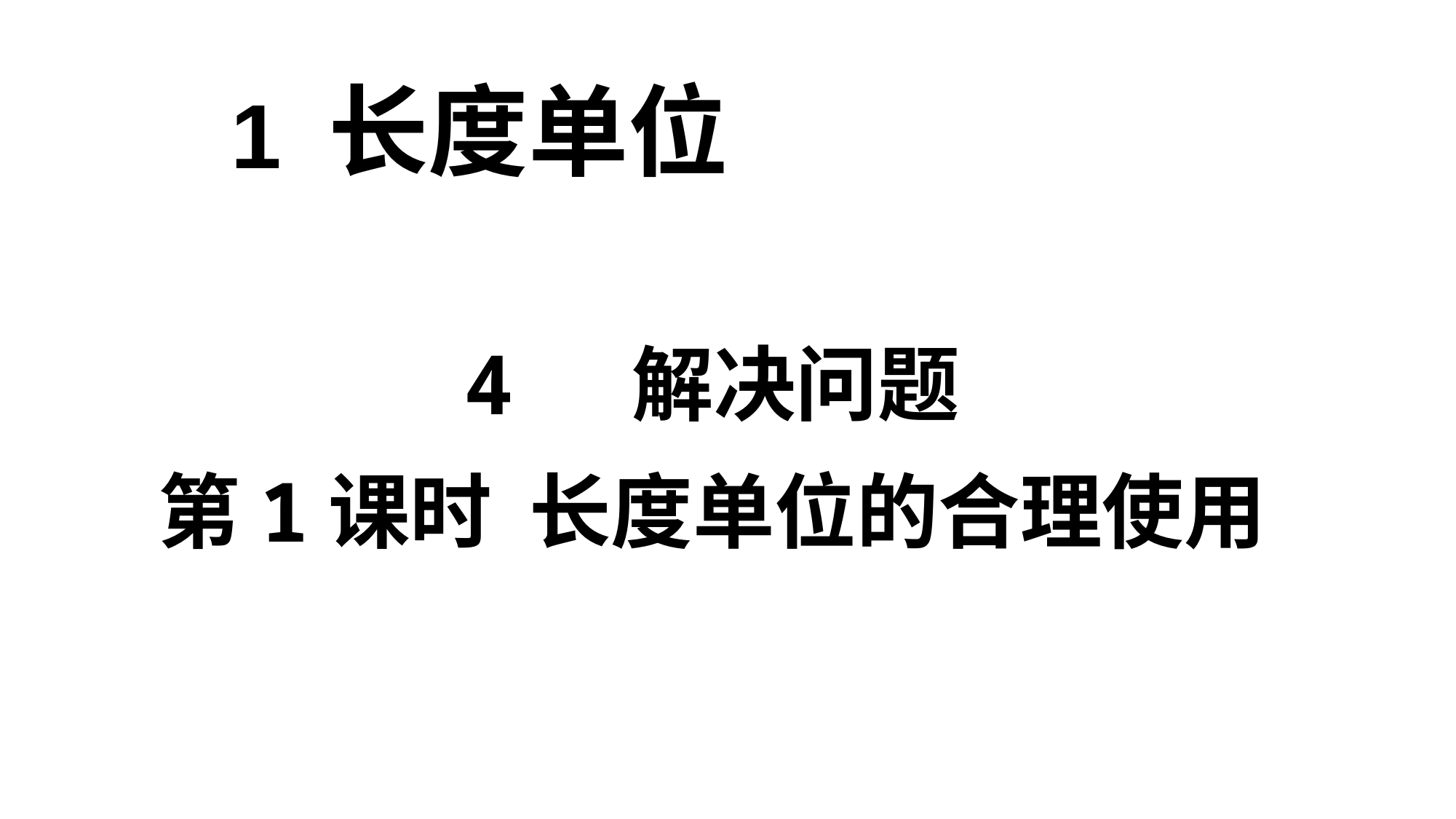

1 长度单位
4  解决问题
第1课时  长度单位的合理使用
长度单位